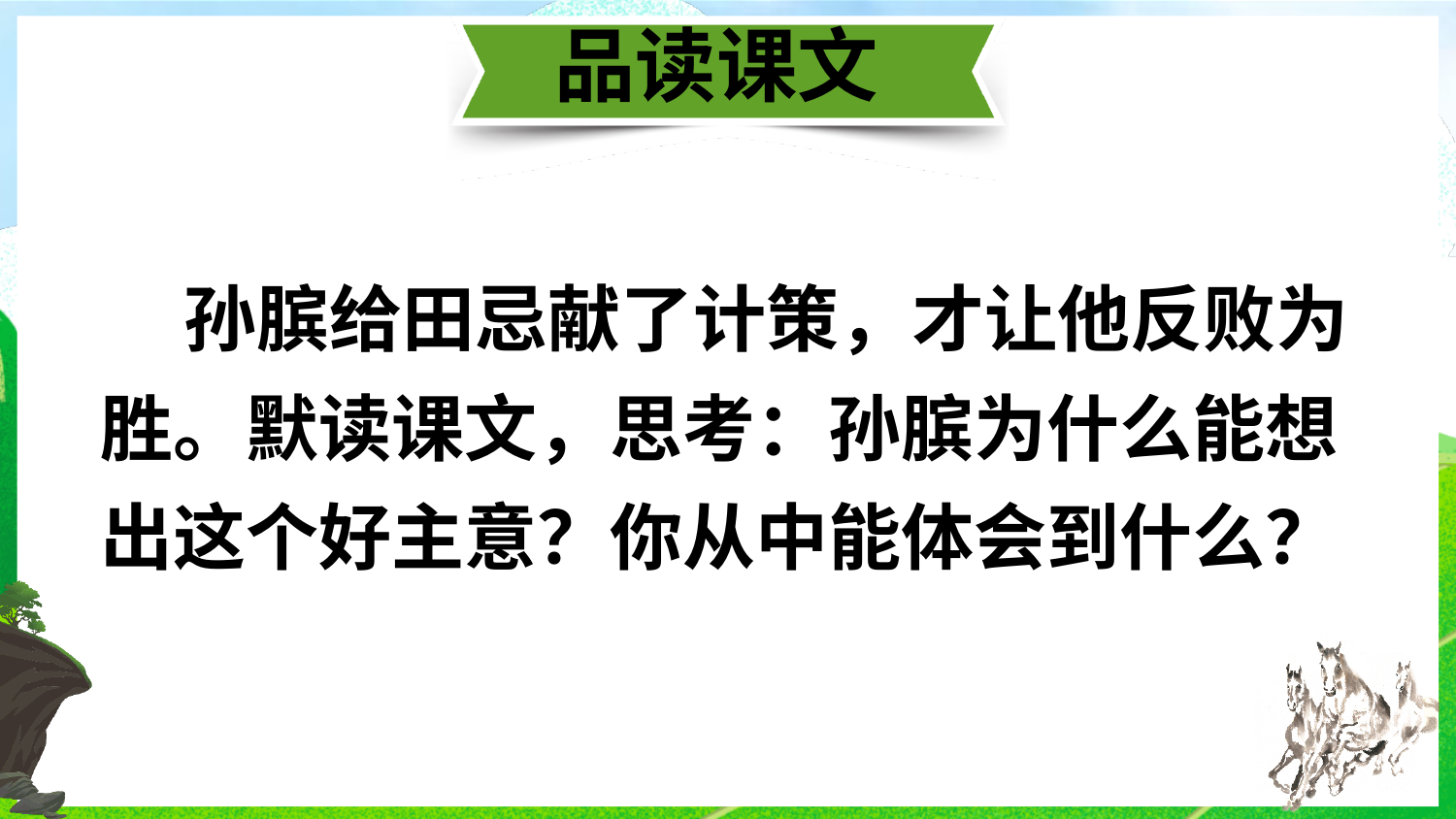

品读课文
    孙膑给田忌献了计策，才让他反败为胜。默读课文，思考：孙膑为什么能想出这个好主意？你从中能体会到什么？